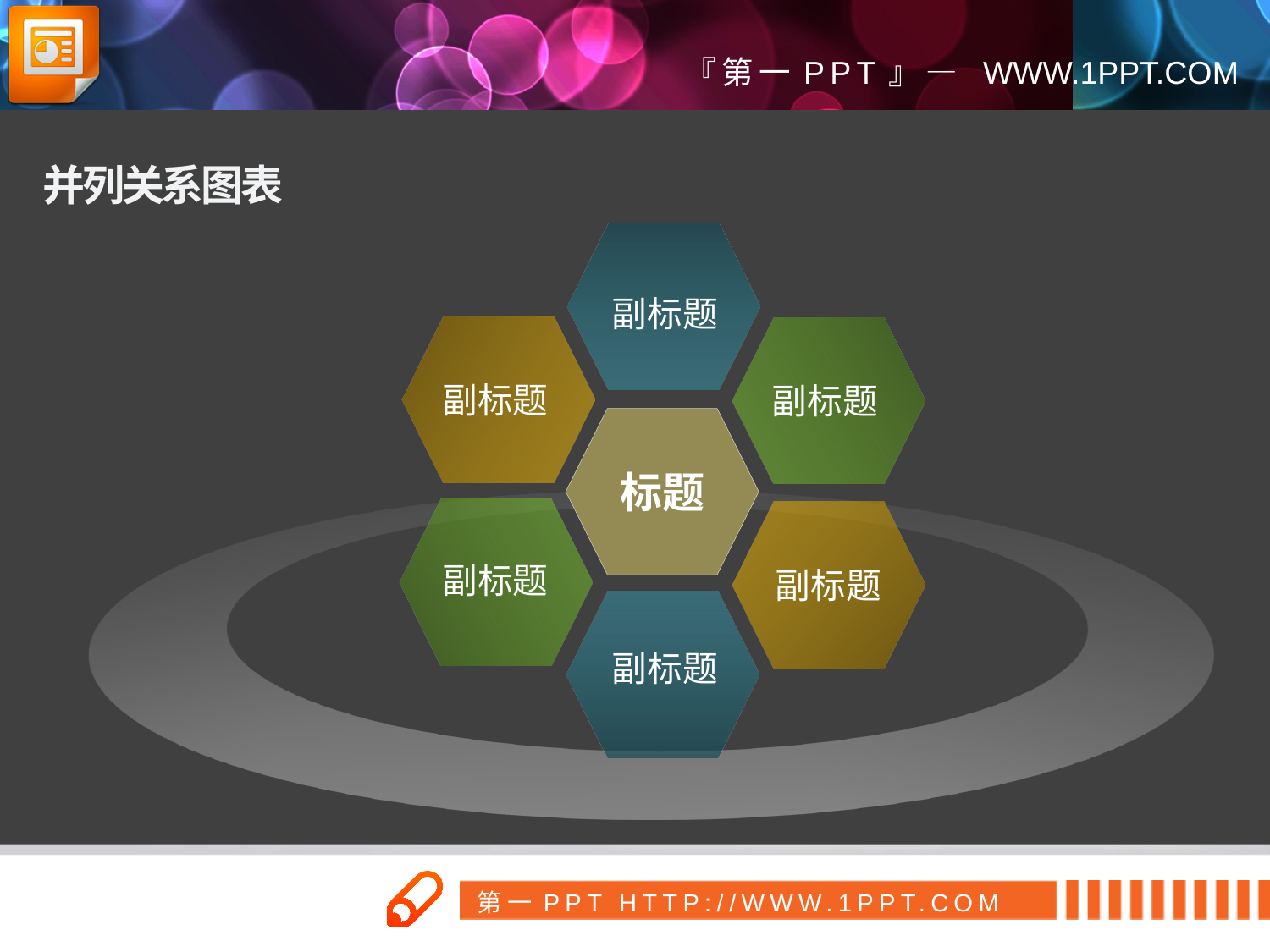

并列关系图表

副标题
副标题
副标题
标题
副标题
副标题
副标题